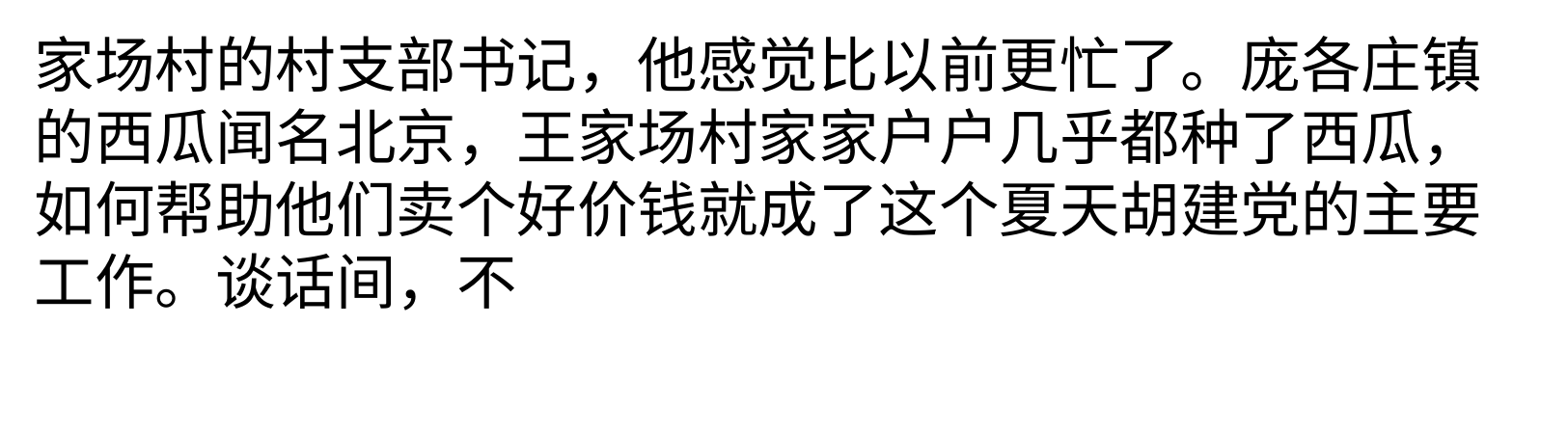

家场村的村支部书记，他感觉比以前更忙了。庞各庄镇的西瓜闻名北京，王家场村家家户户几乎都种了西瓜，如何帮助他们卖个好价钱就成了这个夏天胡建党的主要工作。谈话间，不